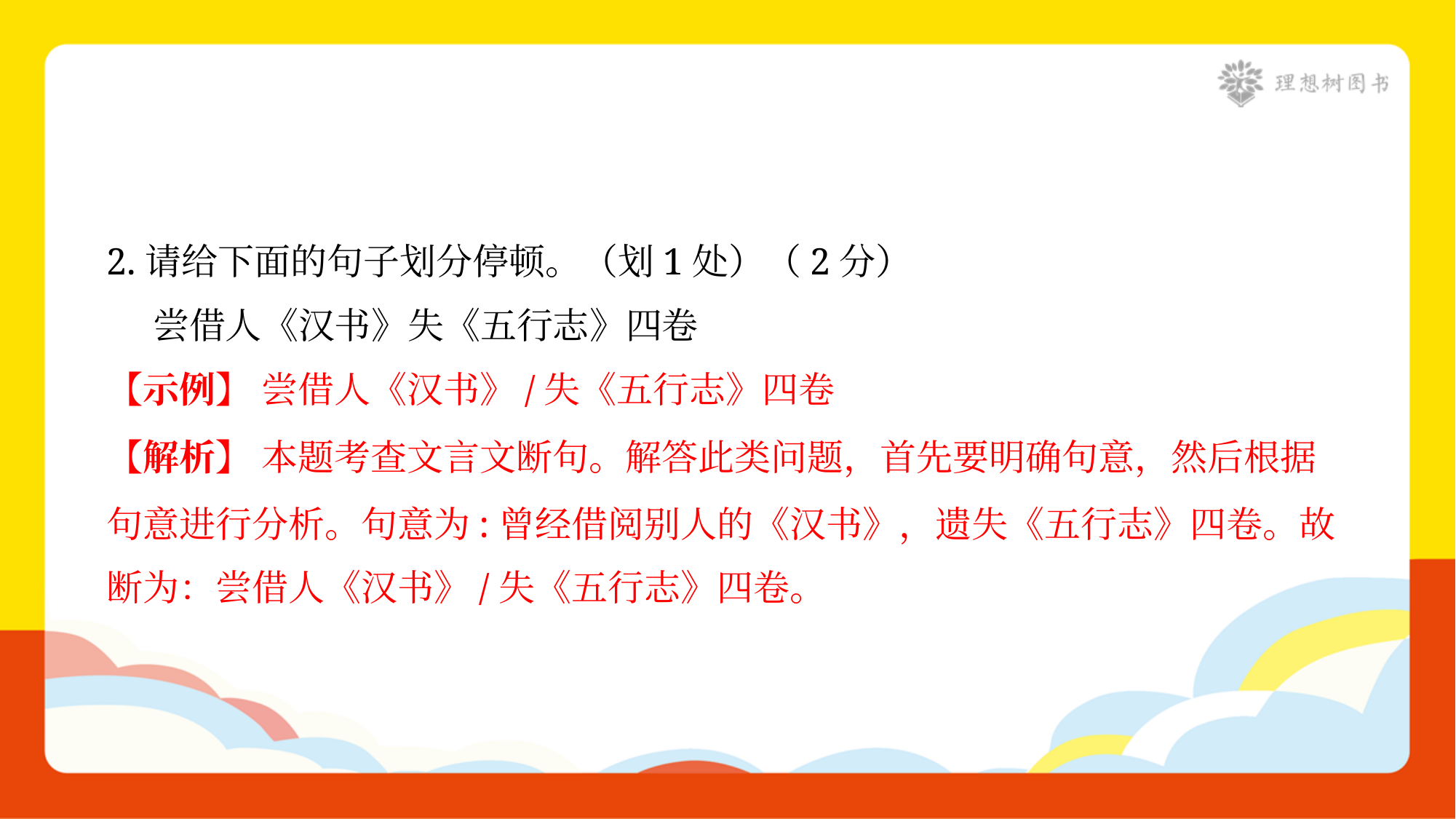

2.请给下面的句子划分停顿。（划1处）（2分）
    尝借人《汉书》失《五行志》四卷
【示例】 尝借人《汉书》/失《五行志》四卷
【解析】 本题考查文言文断句。解答此类问题，首先要明确句意，然后根据
句意进行分析。句意为:曾经借阅别人的《汉书》，遗失《五行志》四卷。故
断为：尝借人《汉书》/失《五行志》四卷。